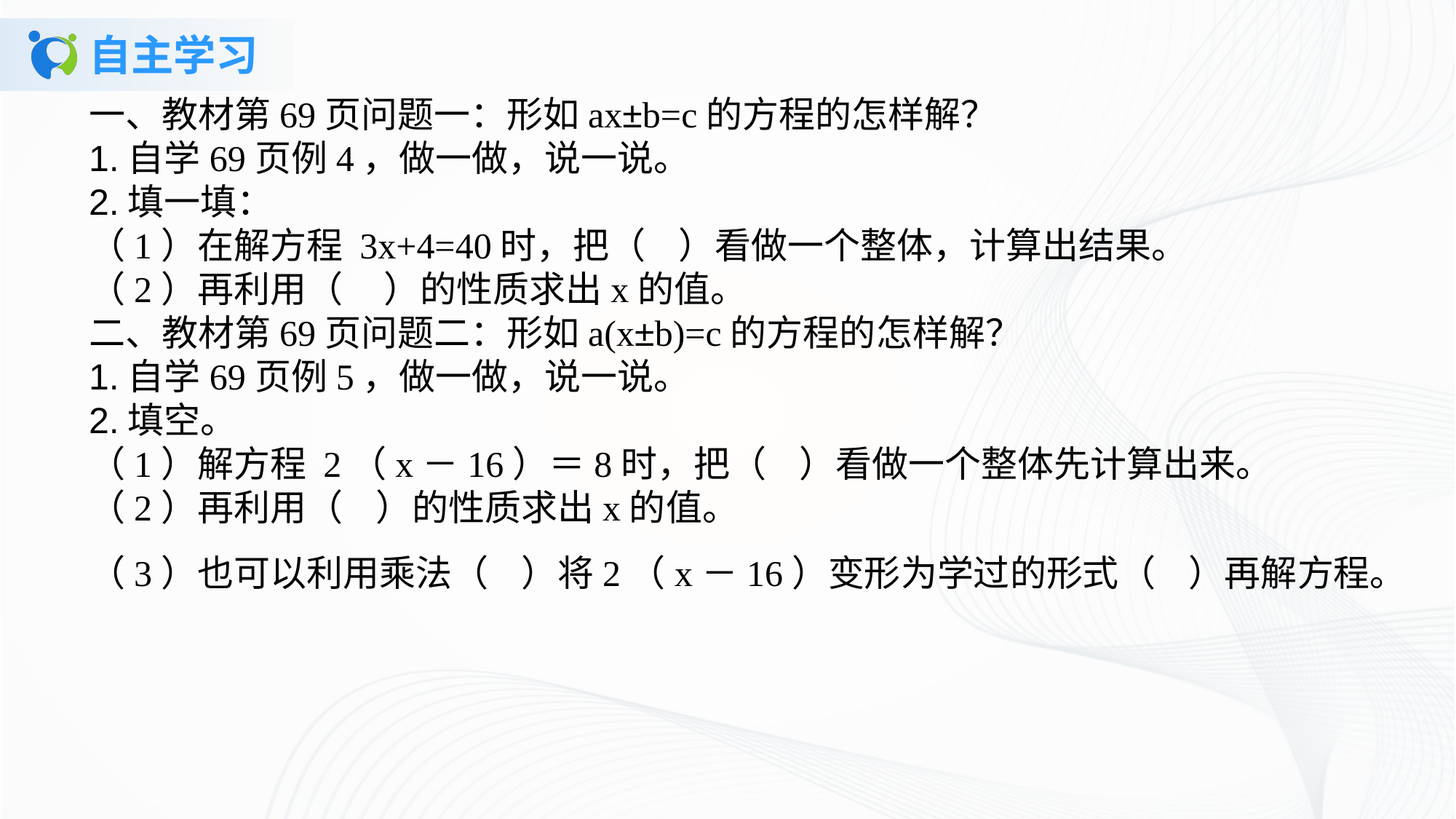

# 自主学习
一、教材第69页问题一：形如ax±b=c的方程的怎样解？1.自学69页例4，做一做，说一说。2.填一填：（1）在解方程 3x+4=40时，把（    ）看做一个整体，计算出结果。（2）再利用（     ）的性质求出x的值。二、教材第69页问题二：形如a(x±b)=c的方程的怎样解？1.自学69页例5，做一做，说一说。2.填空。（1）解方程 2（x－16）＝8时，把（    ）看做一个整体先计算出来。（2）再利用（    ）的性质求出x的值。（3）也可以利用乘法（    ）将2（x－16）变形为学过的形式（    ）再解方程。